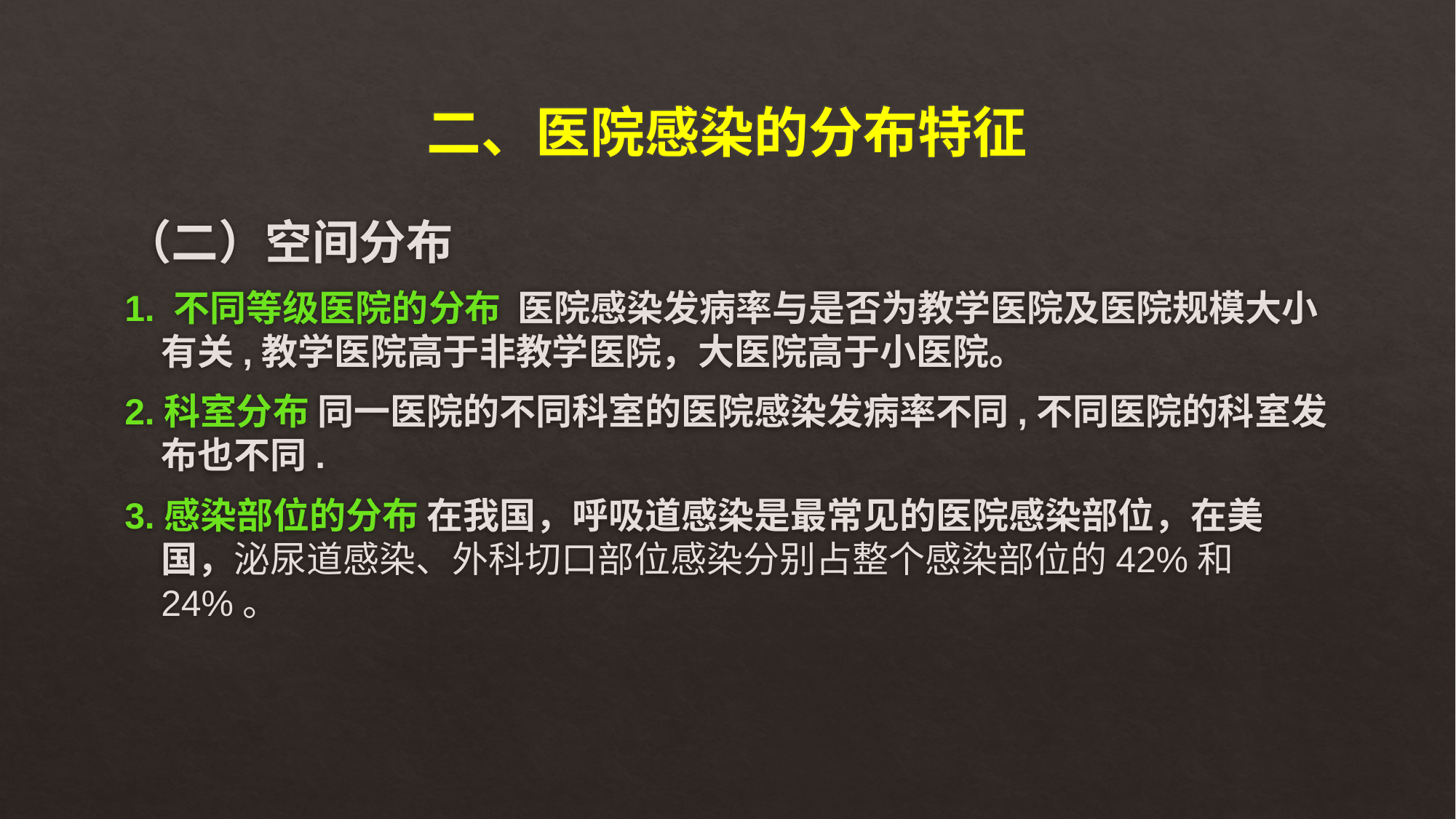

# 二、医院感染的分布特征
（二）空间分布
1. 不同等级医院的分布  医院感染发病率与是否为教学医院及医院规模大小有关,教学医院高于非教学医院，大医院高于小医院。
2.科室分布 同一医院的不同科室的医院感染发病率不同,不同医院的科室发布也不同.
3.感染部位的分布 在我国，呼吸道感染是最常见的医院感染部位，在美国，泌尿道感染、外科切口部位感染分别占整个感染部位的42%和24%。